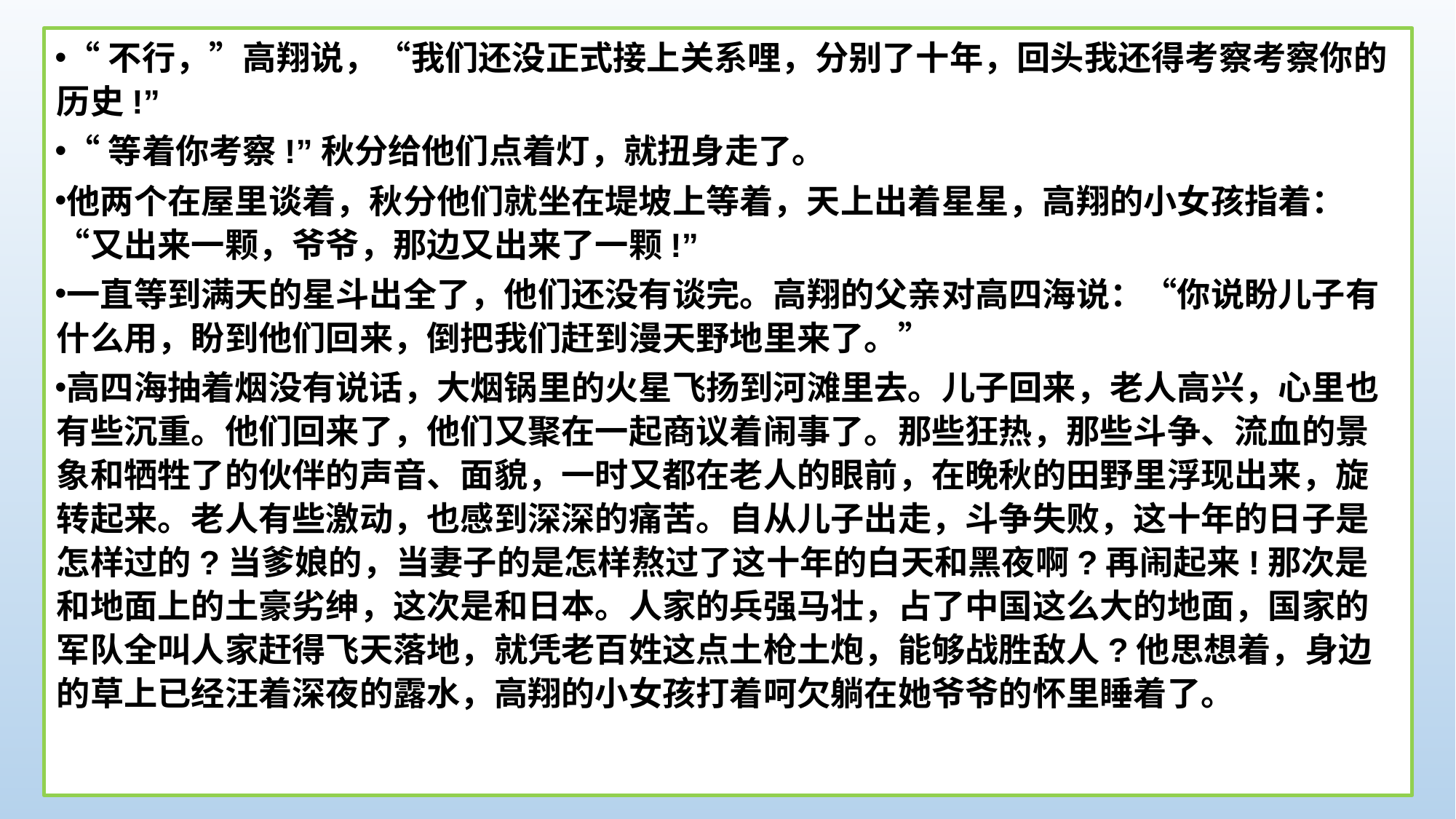

“不行，”高翔说，“我们还没正式接上关系哩，分别了十年，回头我还得考察考察你的历史!”
“等着你考察!”秋分给他们点着灯，就扭身走了。
他两个在屋里谈着，秋分他们就坐在堤坡上等着，天上出着星星，高翔的小女孩指着：“又出来一颗，爷爷，那边又出来了一颗!”
一直等到满天的星斗出全了，他们还没有谈完。高翔的父亲对高四海说：“你说盼儿子有什么用，盼到他们回来，倒把我们赶到漫天野地里来了。”
高四海抽着烟没有说话，大烟锅里的火星飞扬到河滩里去。儿子回来，老人高兴，心里也有些沉重。他们回来了，他们又聚在一起商议着闹事了。那些狂热，那些斗争、流血的景象和牺牲了的伙伴的声音、面貌，一时又都在老人的眼前，在晚秋的田野里浮现出来，旋转起来。老人有些激动，也感到深深的痛苦。自从儿子出走，斗争失败，这十年的日子是怎样过的?当爹娘的，当妻子的是怎样熬过了这十年的白天和黑夜啊?再闹起来!那次是和地面上的土豪劣绅，这次是和日本。人家的兵强马壮，占了中国这么大的地面，国家的军队全叫人家赶得飞天落地，就凭老百姓这点土枪土炮，能够战胜敌人?他思想着，身边的草上已经汪着深夜的露水，高翔的小女孩打着呵欠躺在她爷爷的怀里睡着了。